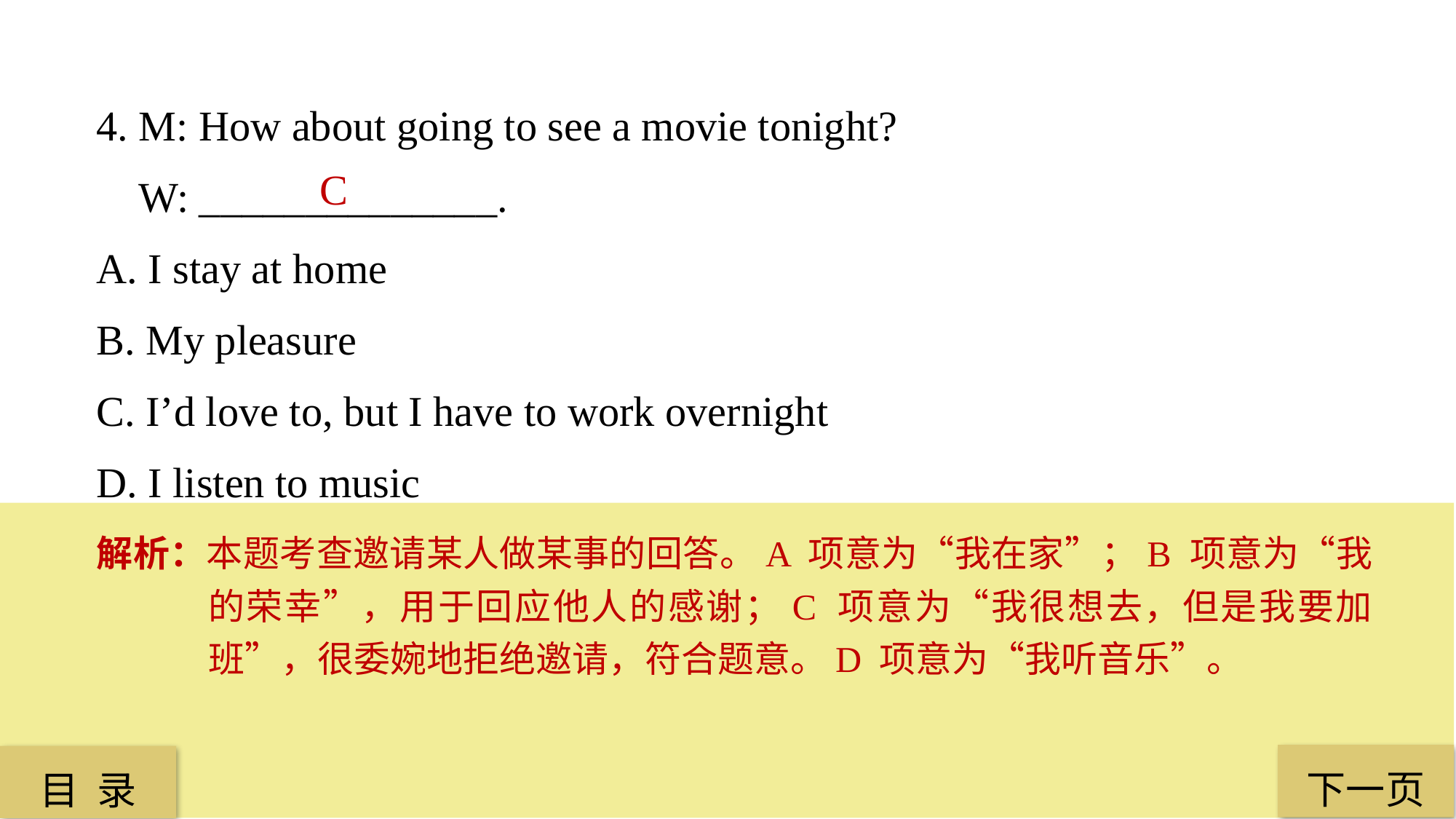

4. M: How about going to see a movie tonight?
    W: ______________.
A. I stay at home
B. My pleasure
C. I’d love to, but I have to work overnight
D. I listen to music
 C
解析：本题考查邀请某人做某事的回答。A 项意为“我在家”；B 项意为“我的荣幸”，用于回应他人的感谢；C 项意为“我很想去，但是我要加班”，很委婉地拒绝邀请，符合题意。D 项意为“我听音乐”。